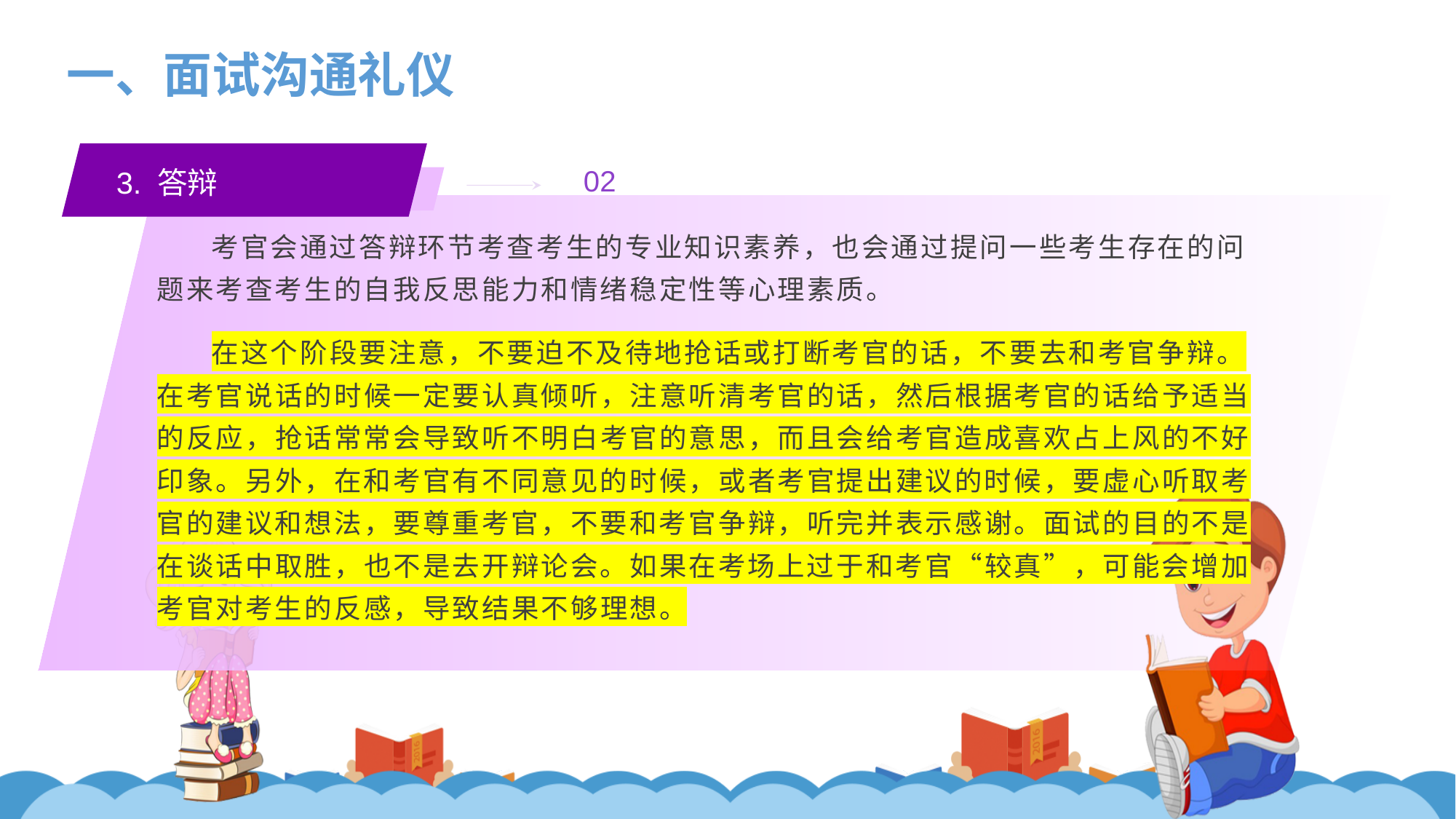

一、面试沟通礼仪

02
3. 答辩

考官会通过答辩环节考查考生的专业知识素养，也会通过提问一些考生存在的问题来考查考生的自我反思能力和情绪稳定性等心理素质。
在这个阶段要注意，不要迫不及待地抢话或打断考官的话，不要去和考官争辩。在考官说话的时候一定要认真倾听，注意听清考官的话，然后根据考官的话给予适当的反应，抢话常常会导致听不明白考官的意思，而且会给考官造成喜欢占上风的不好印象。另外，在和考官有不同意见的时候，或者考官提出建议的时候，要虚心听取考官的建议和想法，要尊重考官，不要和考官争辩，听完并表示感谢。面试的目的不是在谈话中取胜，也不是去开辩论会。如果在考场上过于和考官“较真”，可能会增加考官对考生的反感，导致结果不够理想。